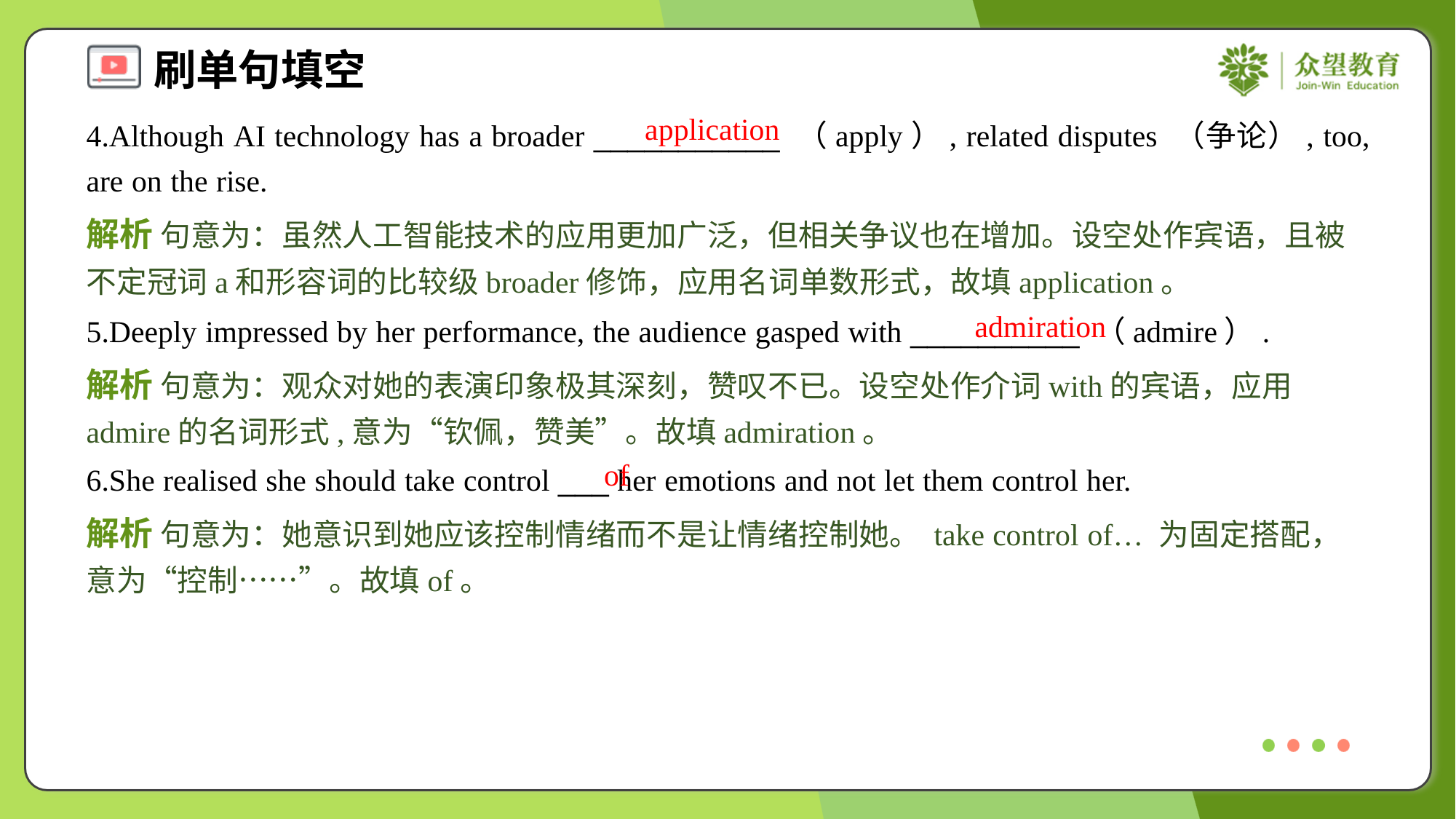

application
4.Although AI technology has a broader ___________ （apply）, related disputes （争论）, too, are on the rise.
解析 句意为：虽然人工智能技术的应用更加广泛，但相关争议也在增加。设空处作宾语，且被不定冠词a和形容词的比较级broader修饰，应用名词单数形式，故填application。
admiration
5.Deeply impressed by her performance, the audience gasped with __________ （admire）.
解析 句意为：观众对她的表演印象极其深刻，赞叹不已。设空处作介词with的宾语，应用admire的名词形式,意为“钦佩，赞美”。故填admiration。
of
6.She realised she should take control ___ her emotions and not let them control her.
解析 句意为：她意识到她应该控制情绪而不是让情绪控制她。 take control of… 为固定搭配，意为“控制……”。故填of。